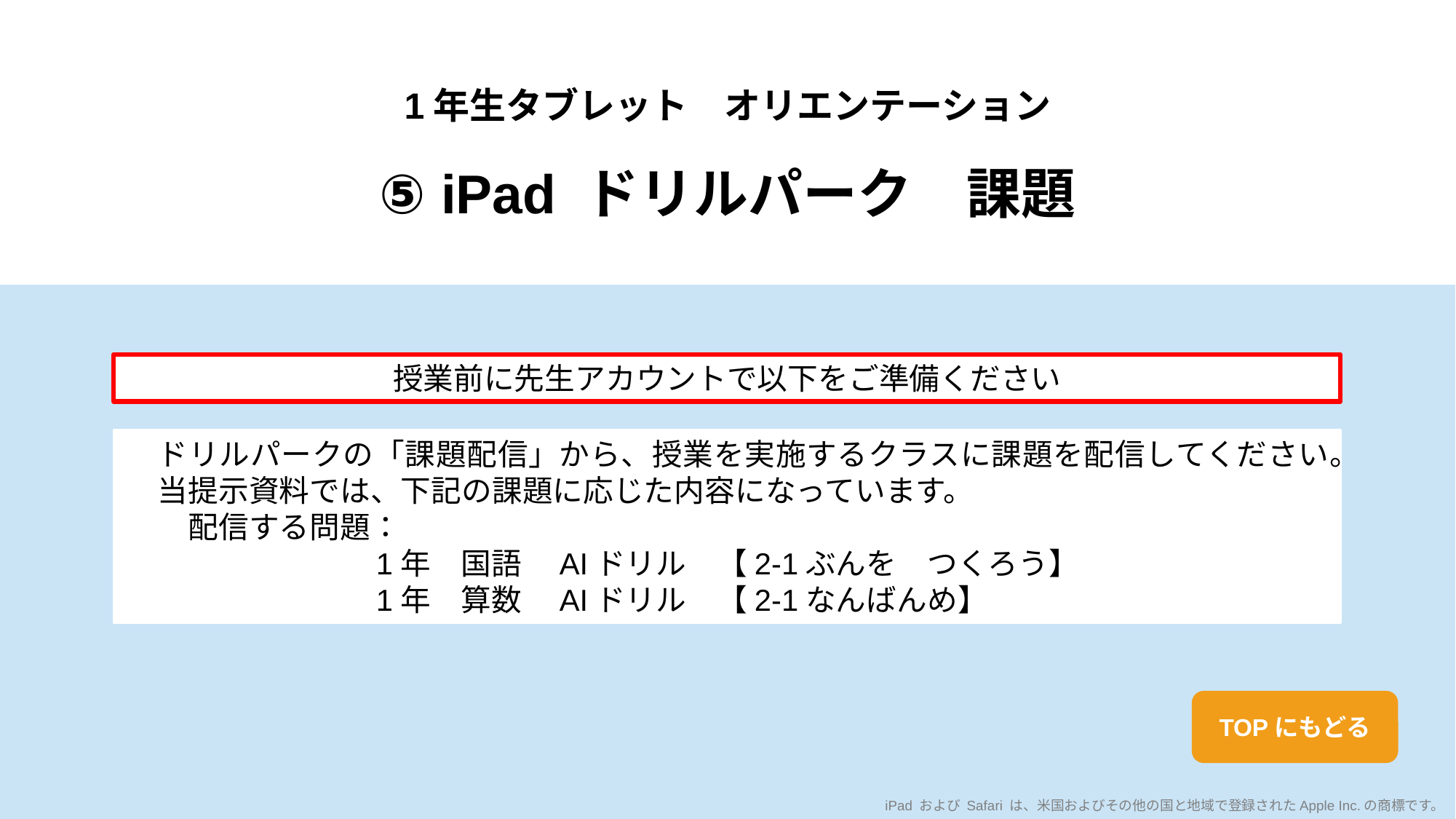

1年生タブレット　オリエンテーション
⑤ iPad ドリルパーク　課題

授業前に先生アカウントで以下をご準備ください
ドリルパークの「課題配信」から、授業を実施するクラスに課題を配信してください。
当提示資料では、下記の課題に応じた内容になっています。
　配信する問題：
		1年　国語　AIドリル　【2-1ぶんを　つくろう】
		1年　算数　AIドリル　【2-1なんばんめ】
TOPにもどる
iPad および Safari は、米国およびその他の国と地域で登録されたApple Inc.の商標です。